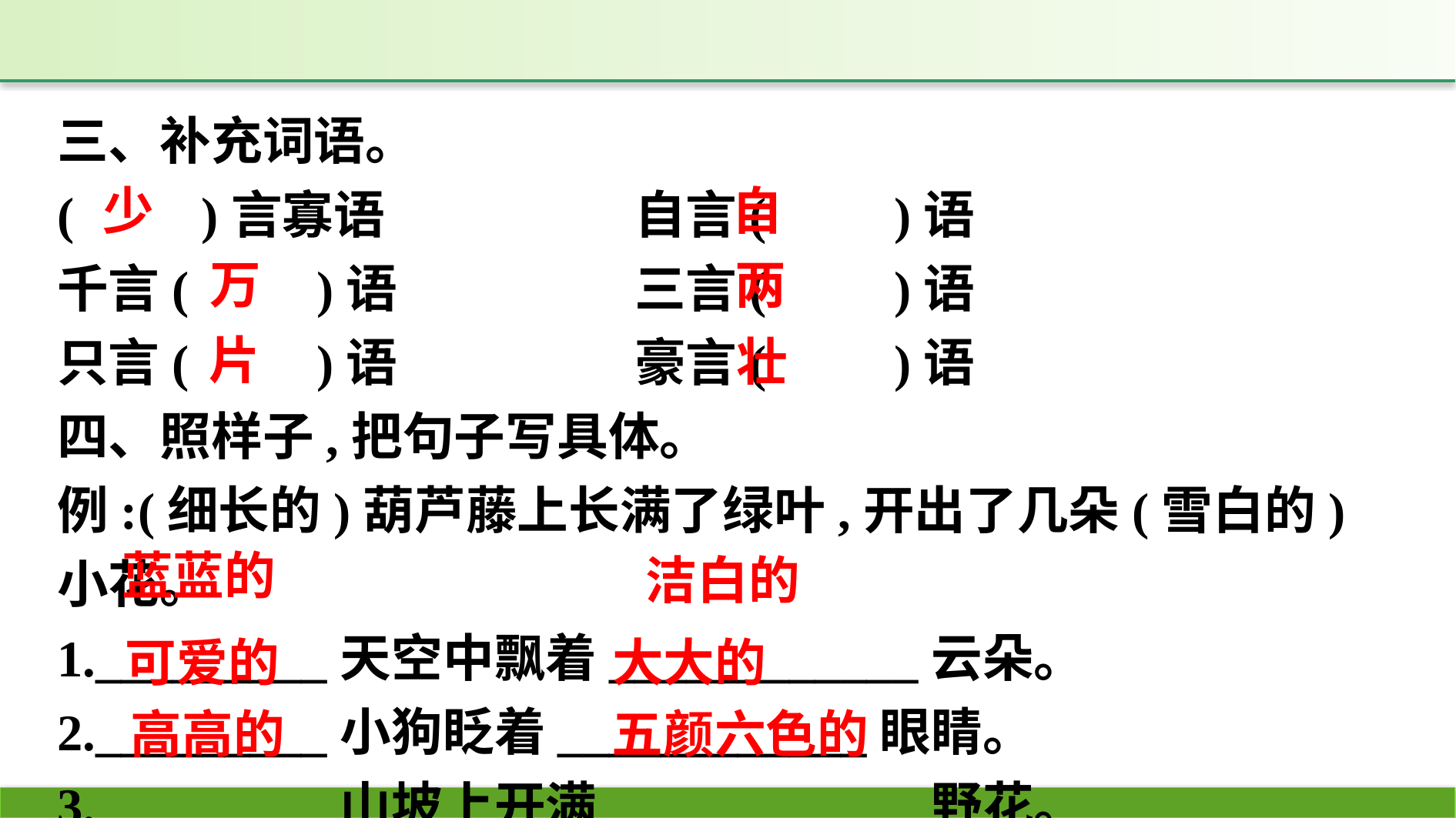

三、补充词语。
(　　)言寡语　　　　	自言(　　)语
千言(　　)语　　		三言(　　)语
只言(　　)语　　		豪言(　　)语
四、照样子,把句子写具体。
例:(细长的)葫芦藤上长满了绿叶,开出了几朵(雪白的)小花。
1._________天空中飘着____________云朵。
2._________小狗眨着____________眼睛。
3._________山坡上开满____________野花。
少
自
两
万
片
壮
蓝蓝的
洁白的
大大的
可爱的
五颜六色的
高高的